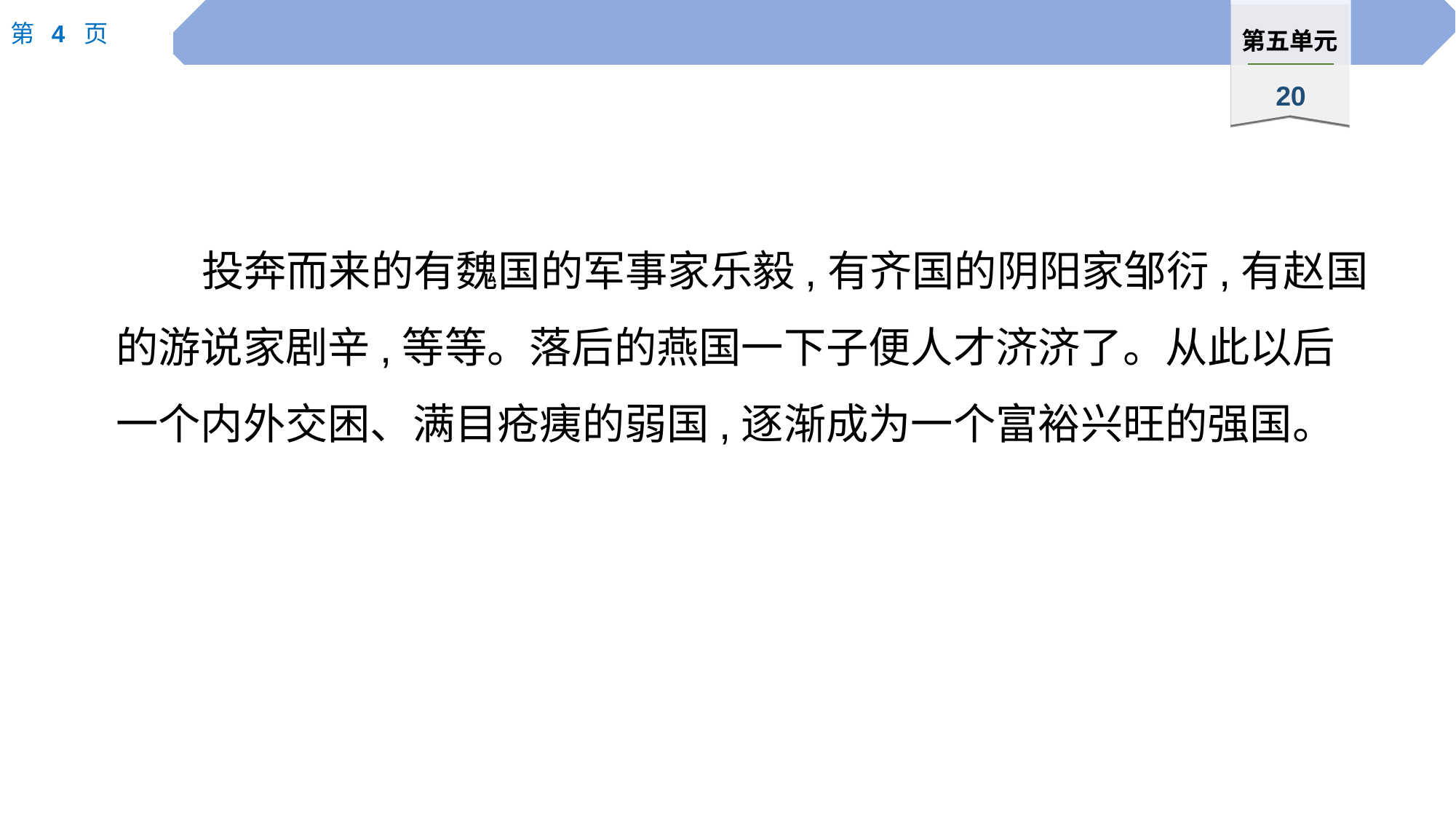

投奔而来的有魏国的军事家乐毅,有齐国的阴阳家邹衍,有赵国的游说家剧辛,等等。落后的燕国一下子便人才济济了。从此以后一个内外交困、满目疮痍的弱国,逐渐成为一个富裕兴旺的强国。